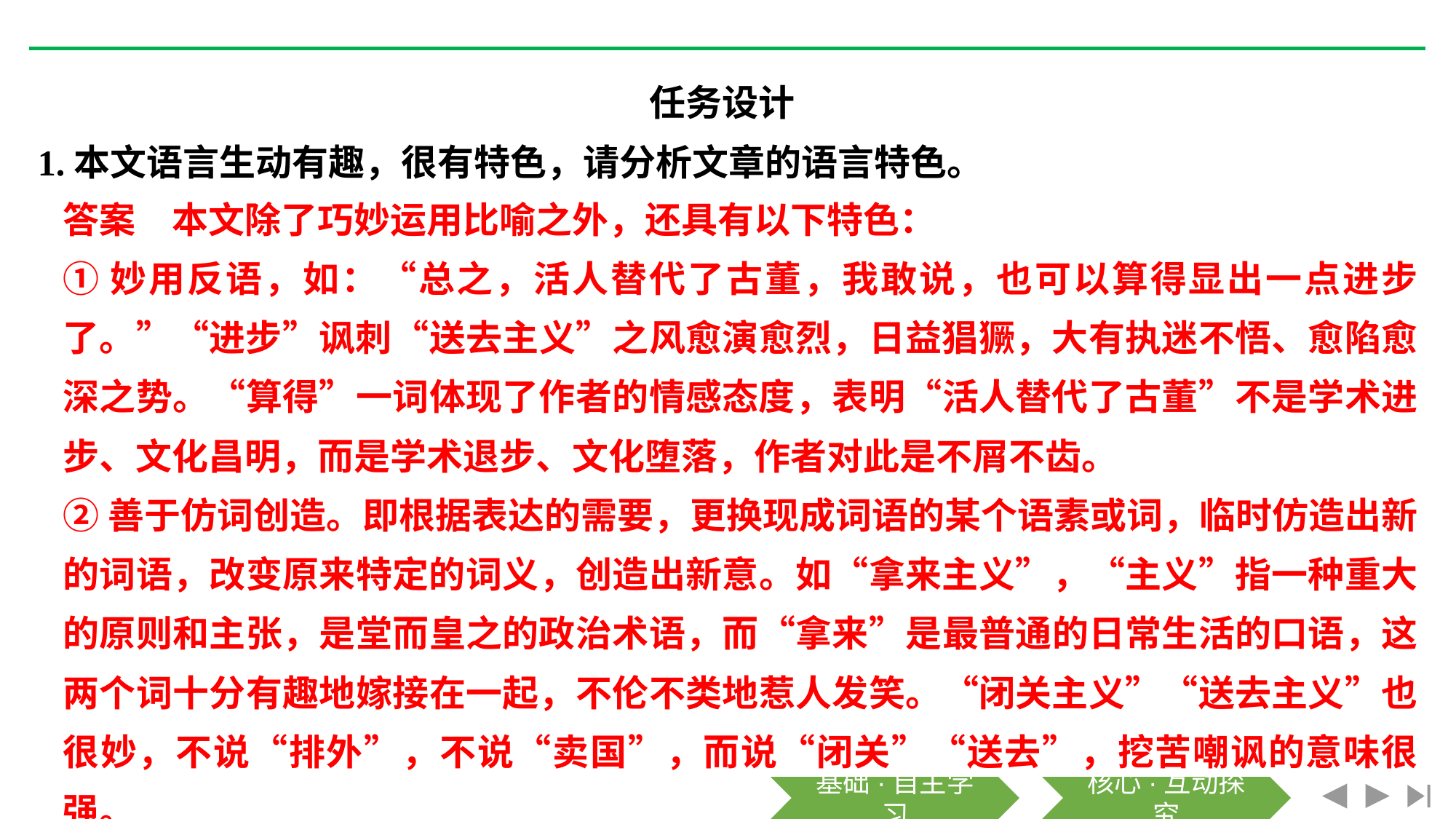

任务设计
1.本文语言生动有趣，很有特色，请分析文章的语言特色。
答案　本文除了巧妙运用比喻之外，还具有以下特色：
①妙用反语，如：“总之，活人替代了古董，我敢说，也可以算得显出一点进步了。”“进步”讽刺“送去主义”之风愈演愈烈，日益猖獗，大有执迷不悟、愈陷愈深之势。“算得”一词体现了作者的情感态度，表明“活人替代了古董”不是学术进步、文化昌明，而是学术退步、文化堕落，作者对此是不屑不齿。
②善于仿词创造。即根据表达的需要，更换现成词语的某个语素或词，临时仿造出新的词语，改变原来特定的词义，创造出新意。如“拿来主义”，“主义”指一种重大的原则和主张，是堂而皇之的政治术语，而“拿来”是最普通的日常生活的口语，这两个词十分有趣地嫁接在一起，不伦不类地惹人发笑。“闭关主义”“送去主义”也很妙，不说“排外”，不说“卖国”，而说“闭关”“送去”，挖苦嘲讽的意味很强。